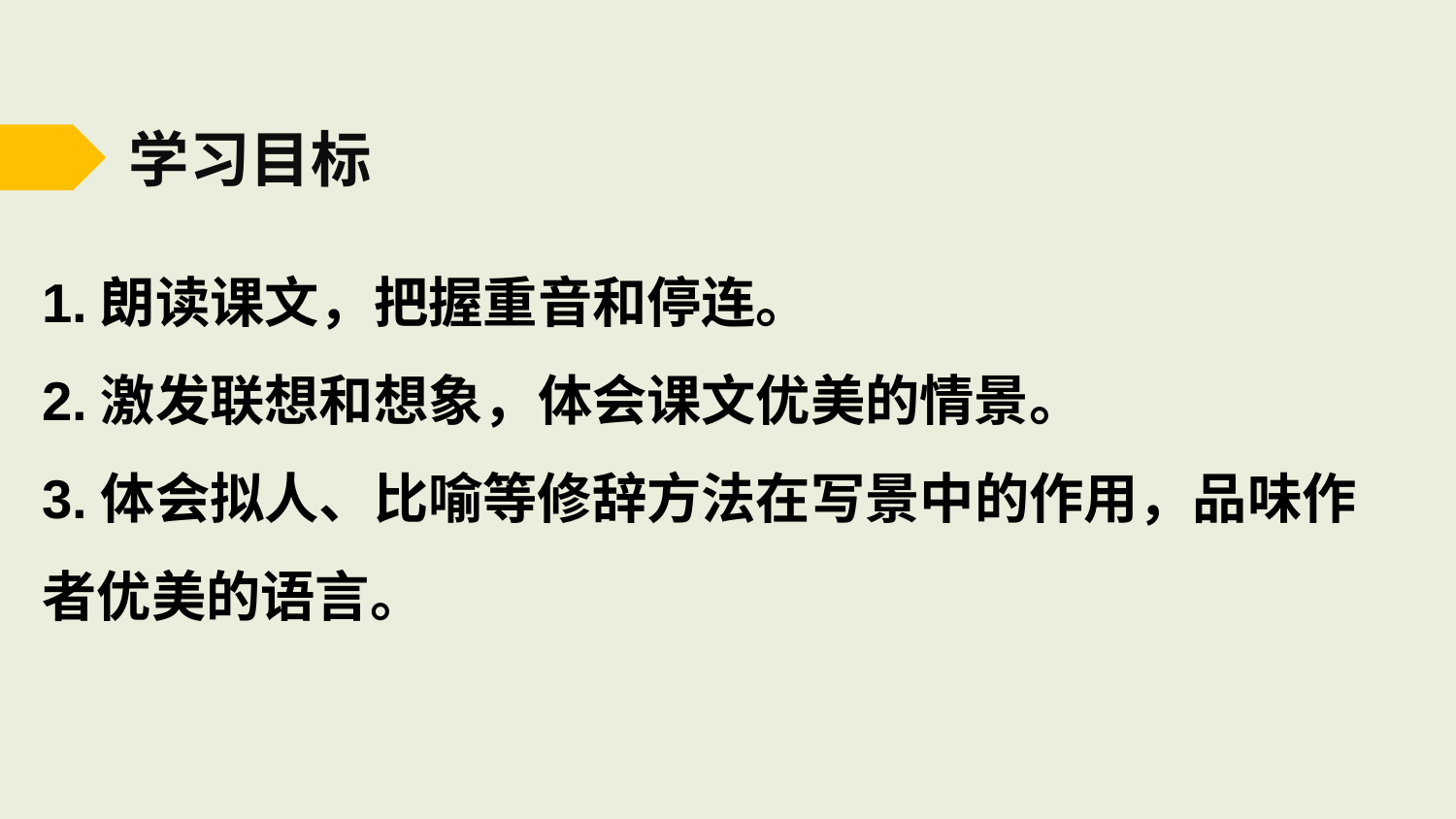

学习目标

1.朗读课文，把握重音和停连。
2.激发联想和想象，体会课文优美的情景。
3.体会拟人、比喻等修辞方法在写景中的作用，品味作者优美的语言。